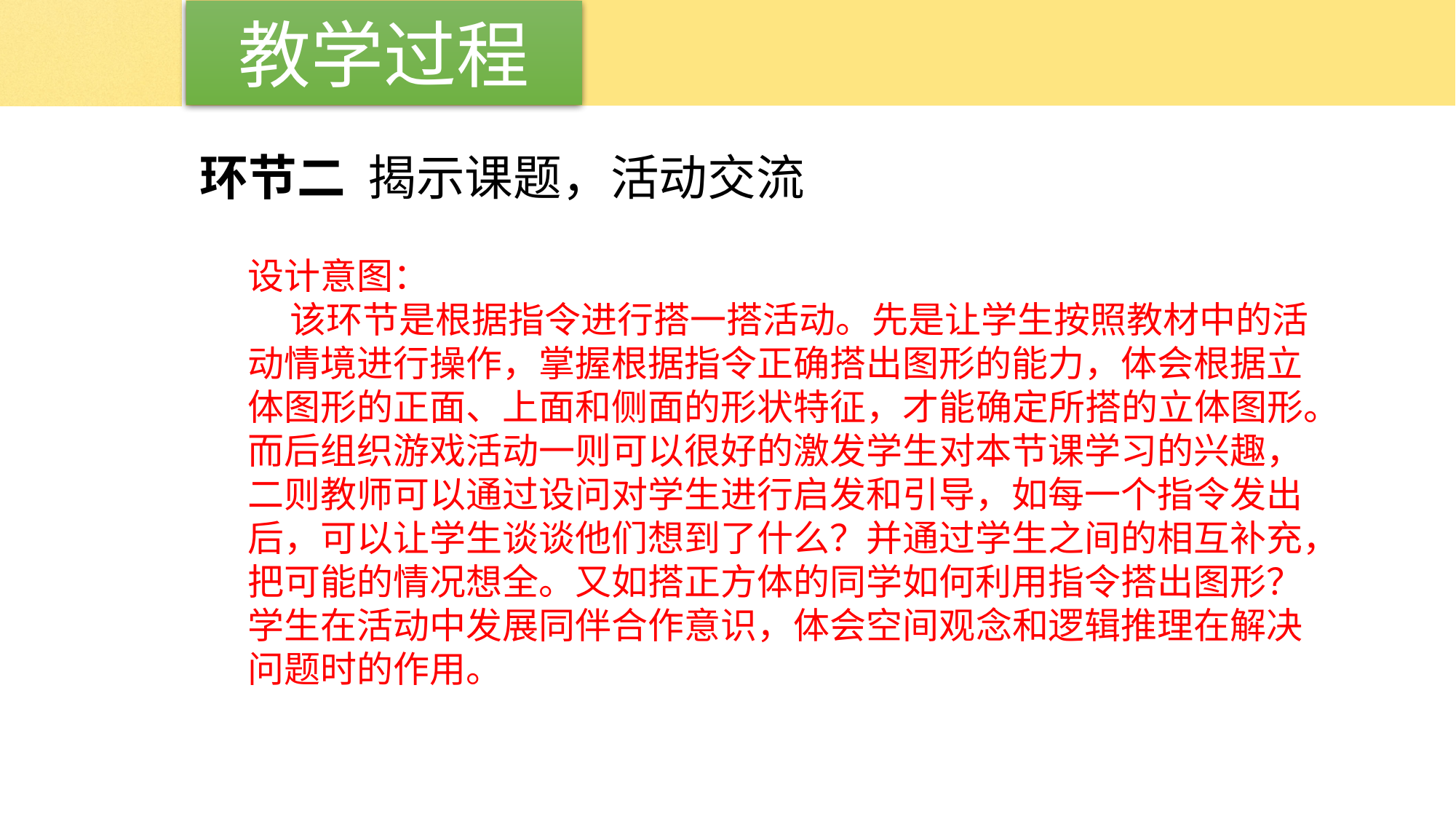

教学过程

环节二  揭示课题，活动交流
设计意图：
该环节是根据指令进行搭一搭活动。先是让学生按照教材中的活动情境进行操作，掌握根据指令正确搭出图形的能力，体会根据立体图形的正面、上面和侧面的形状特征，才能确定所搭的立体图形。而后组织游戏活动一则可以很好的激发学生对本节课学习的兴趣，二则教师可以通过设问对学生进行启发和引导，如每一个指令发出后，可以让学生谈谈他们想到了什么？并通过学生之间的相互补充，把可能的情况想全。又如搭正方体的同学如何利用指令搭出图形？学生在活动中发展同伴合作意识，体会空间观念和逻辑推理在解决问题时的作用。